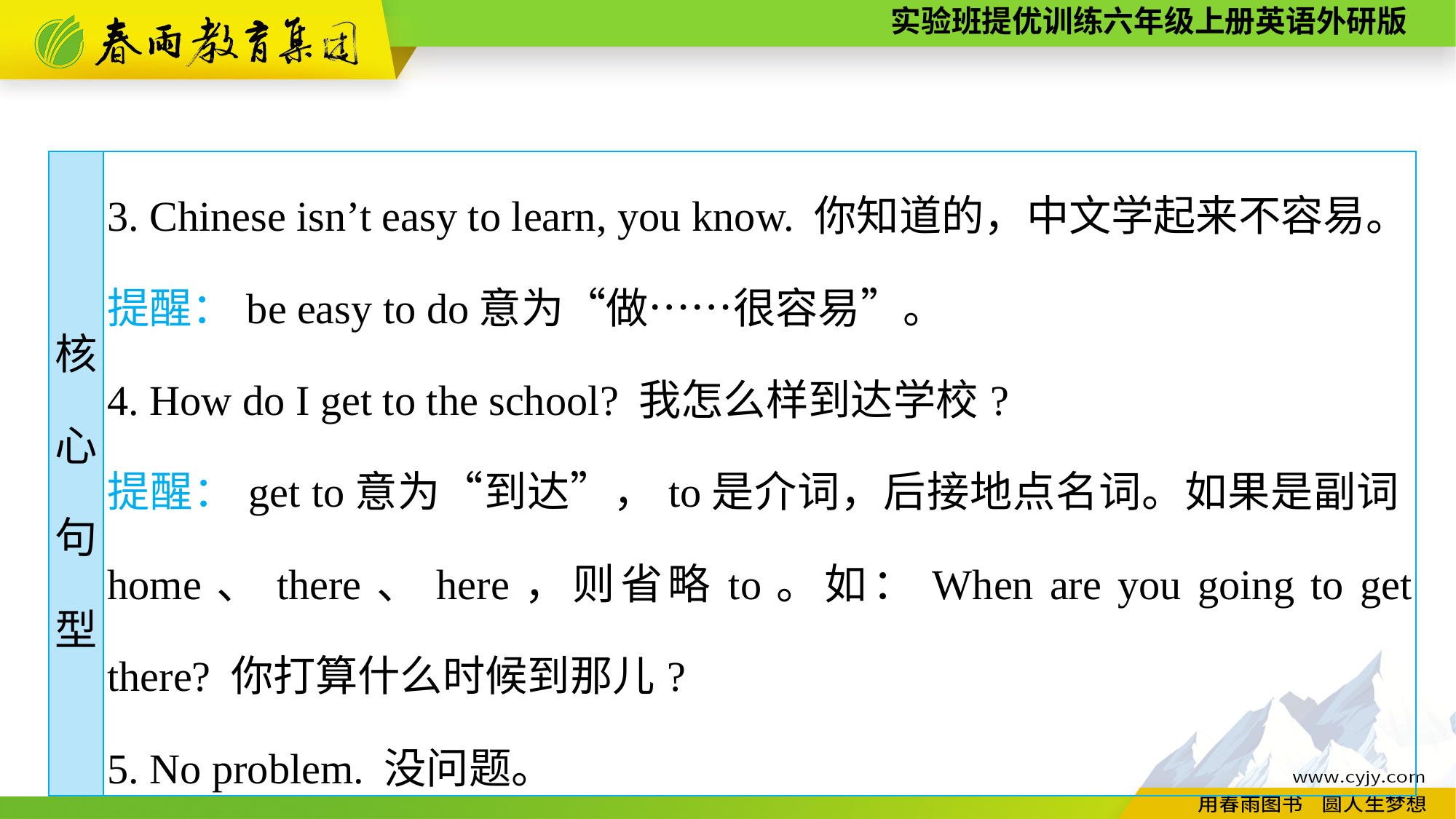

| 核 心 句 型 | 3. Chinese isn’t easy to learn, you know. 你知道的，中文学起来不容易。 提醒：be easy to do意为“做……很容易”。 4. How do I get to the school? 我怎么样到达学校? 提醒：get to意为“到达”，to是介词，后接地点名词。如果是副词home、there、here，则省略to。如：When are you going to get there? 你打算什么时候到那儿? 5. No problem. 没问题。 |
| --- | --- |